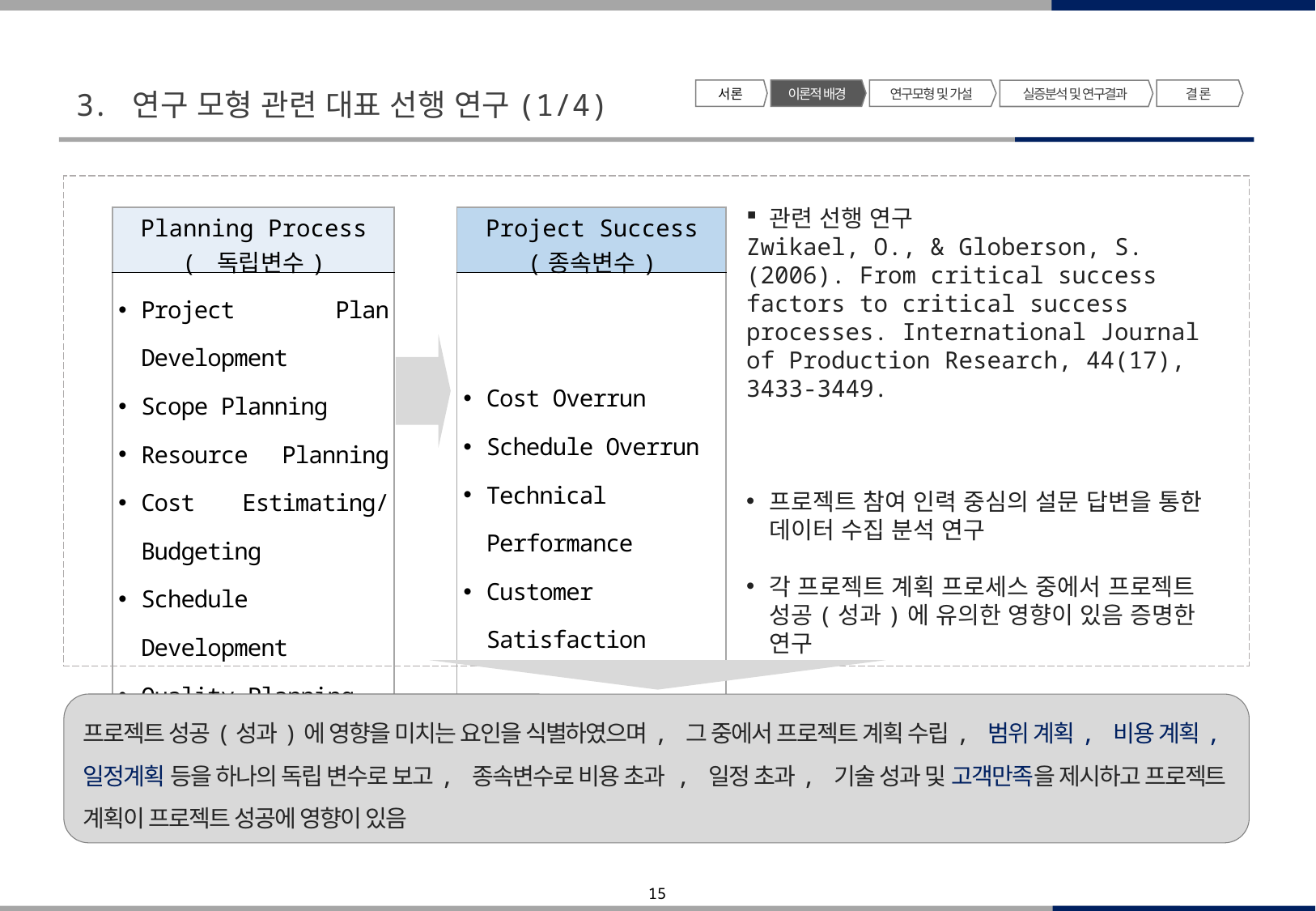

3. 연구 모형 관련 대표 선행 연구(1/4)
서  론
이론적 배경
연구모형 및 가설
결 론
실증분석 및 연구결과

관련 선행 연구
Zwikael, O., & Globerson, S. (2006). From critical success factors to critical success processes. International Journal of Production Research, 44(17), 3433-3449.

프로젝트 참여 인력 중심의 설문 답변을 통한 데이터 수집 분석 연구

각 프로젝트 계획 프로세스 중에서 프로젝트 성공(성과)에 유의한 영향이 있음 증명한 연구

| Planning Process ( 독립변수) |  | Project Success (종속변수) |
| --- | --- | --- |
| Project Plan Development Scope Planning Resource Planning Cost Estimating/Budgeting Schedule Development Quality Planning Organization Planning |  | Cost Overrun Schedule Overrun Technical Performance Customer Satisfaction |

프로젝트 성공(성과)에 영향을 미치는 요인을 식별하였으며, 그 중에서 프로젝트 계획 수립, 범위 계획, 비용 계획, 일정계획 등을 하나의 독립 변수로 보고, 종속변수로 비용 초과 , 일정 초과, 기술 성과 및 고객만족을 제시하고 프로젝트 계획이 프로젝트 성공에 영향이 있음